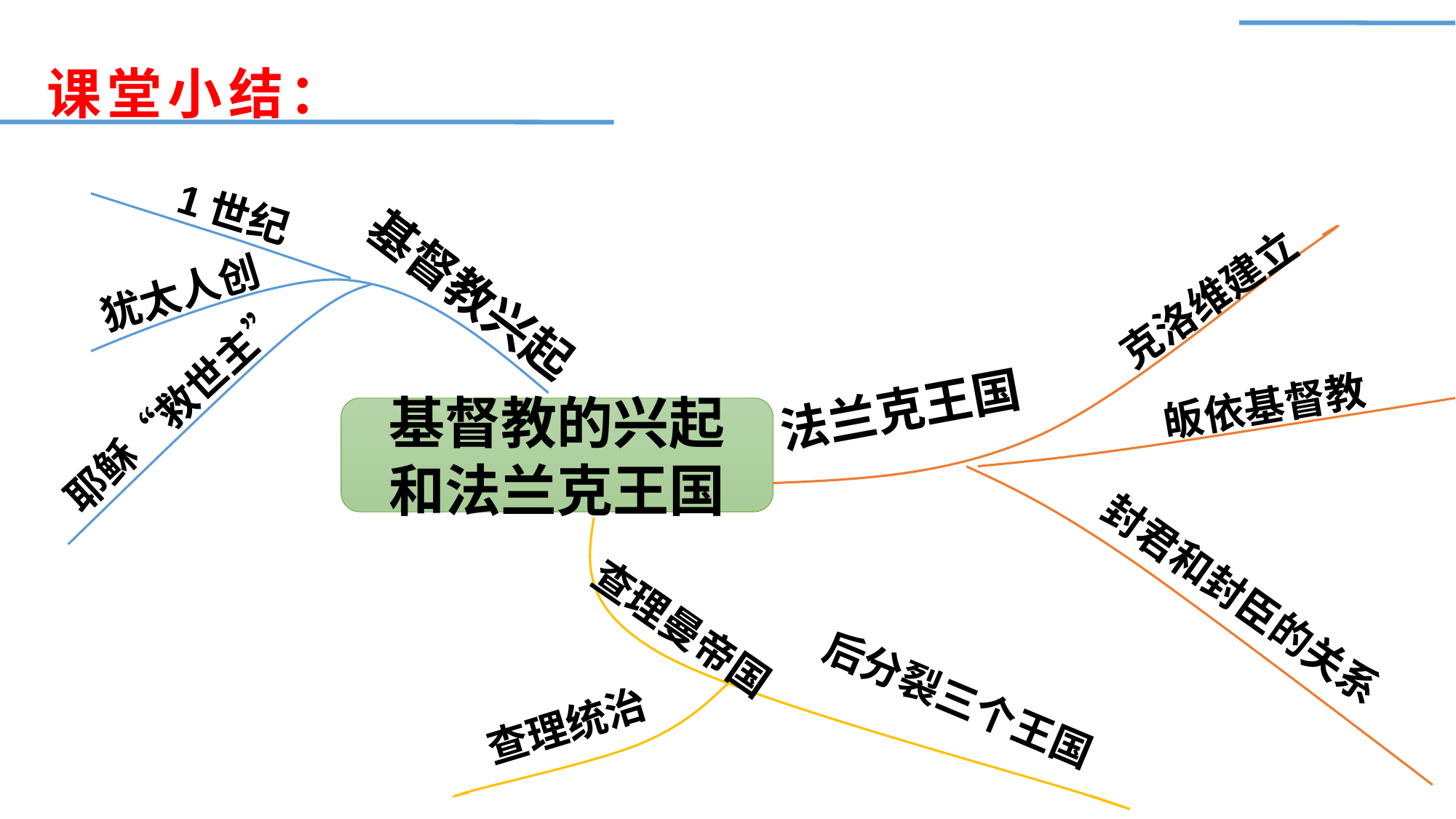

课堂小结：
1世纪

犹太人创
基督教兴起
克洛维建立

法兰克王国
皈依基督教
耶稣“救世主”
基督教的兴起和法兰克王国

封君和封臣的关系
查理曼帝国
后分裂三个王国

查理统治